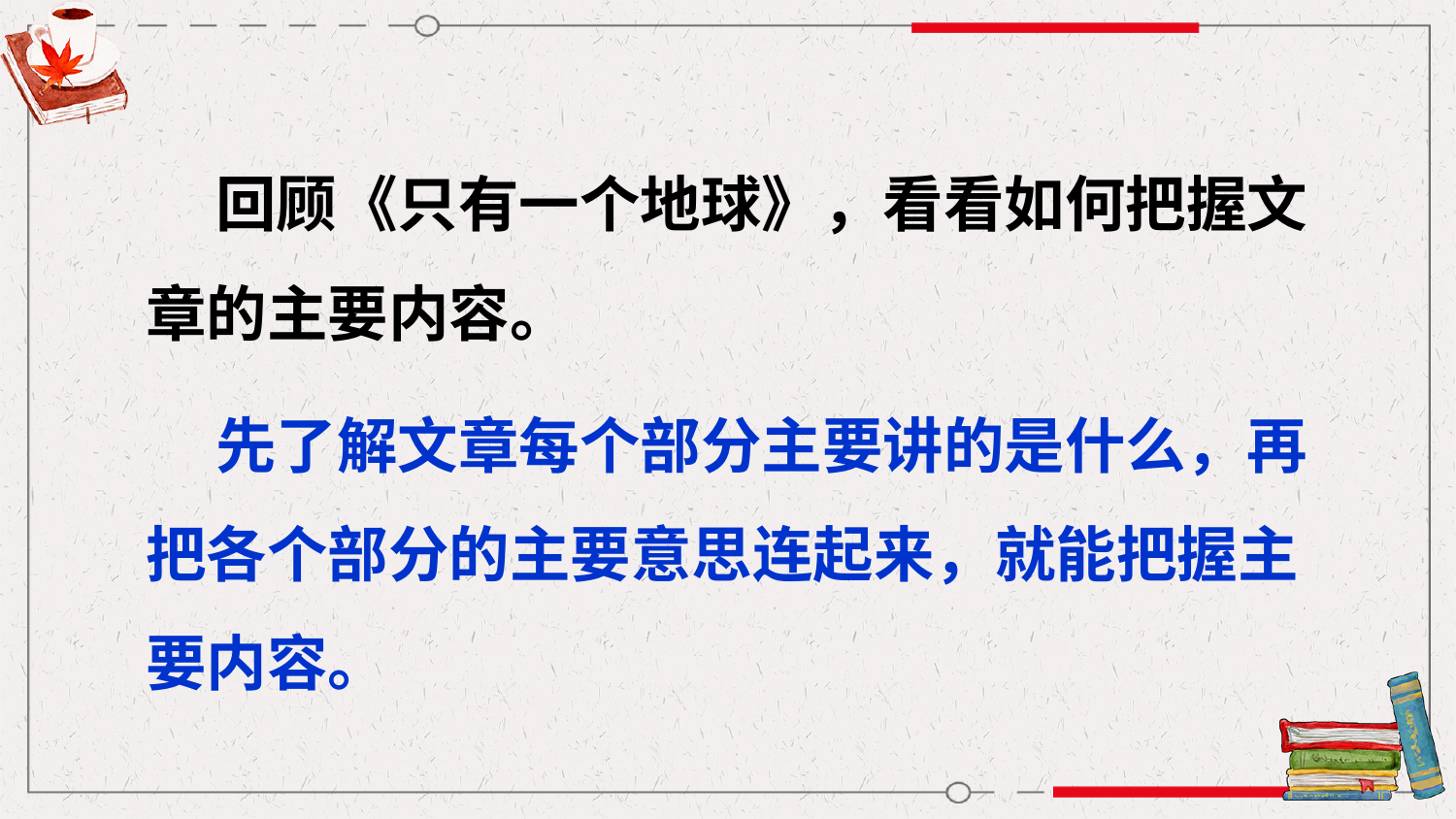

回顾《只有一个地球》，看看如何把握文章的主要内容。
    先了解文章每个部分主要讲的是什么，再把各个部分的主要意思连起来，就能把握主要内容。